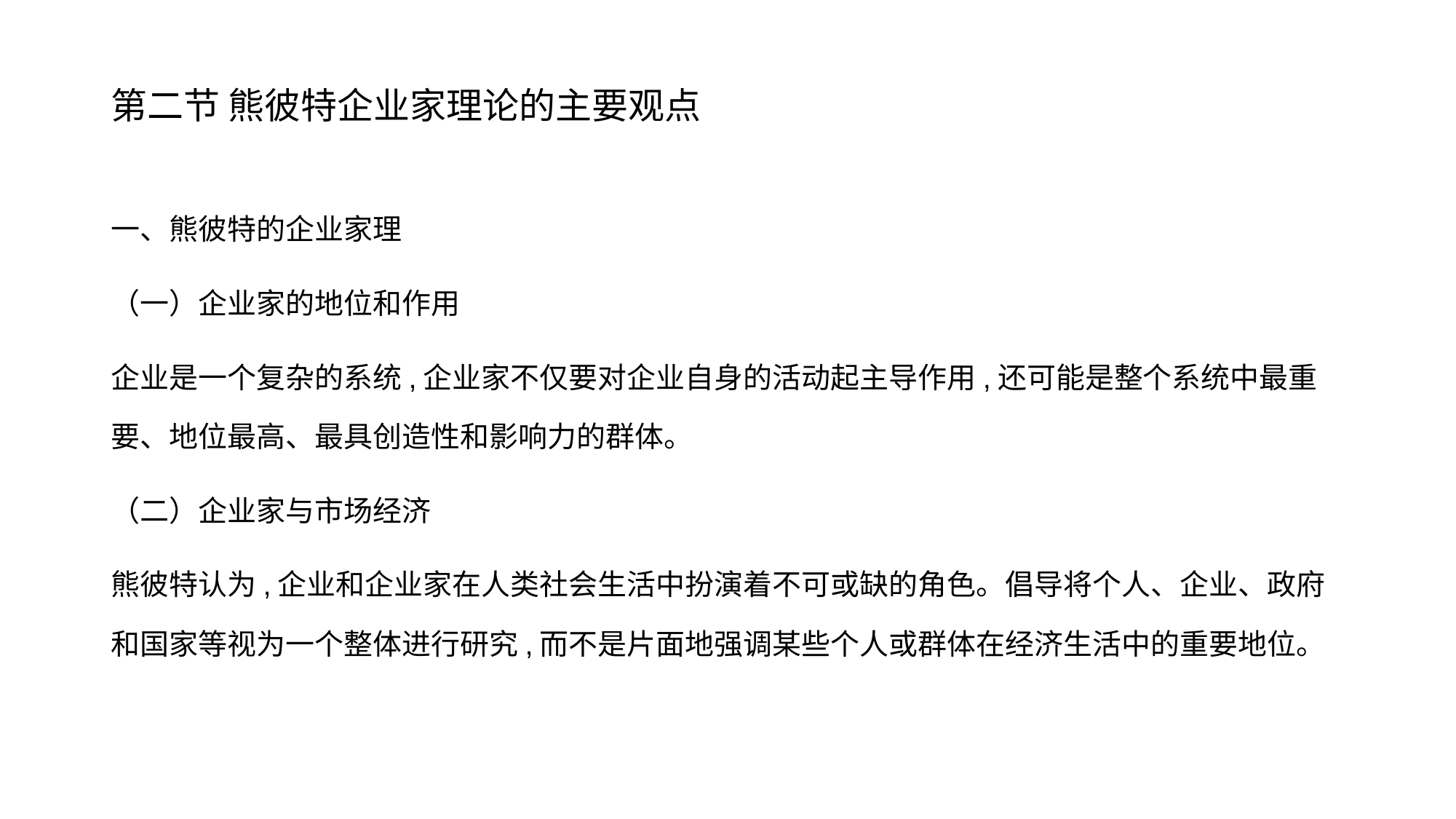

# 第二节 熊彼特企业家理论的主要观点
一、熊彼特的企业家理
（一）企业家的地位和作用
企业是一个复杂的系统,企业家不仅要对企业自身的活动起主导作用,还可能是整个系统中最重要、地位最高、最具创造性和影响力的群体。
（二）企业家与市场经济
熊彼特认为,企业和企业家在人类社会生活中扮演着不可或缺的角色。倡导将个人、企业、政府和国家等视为一个整体进行研究,而不是片面地强调某些个人或群体在经济生活中的重要地位。